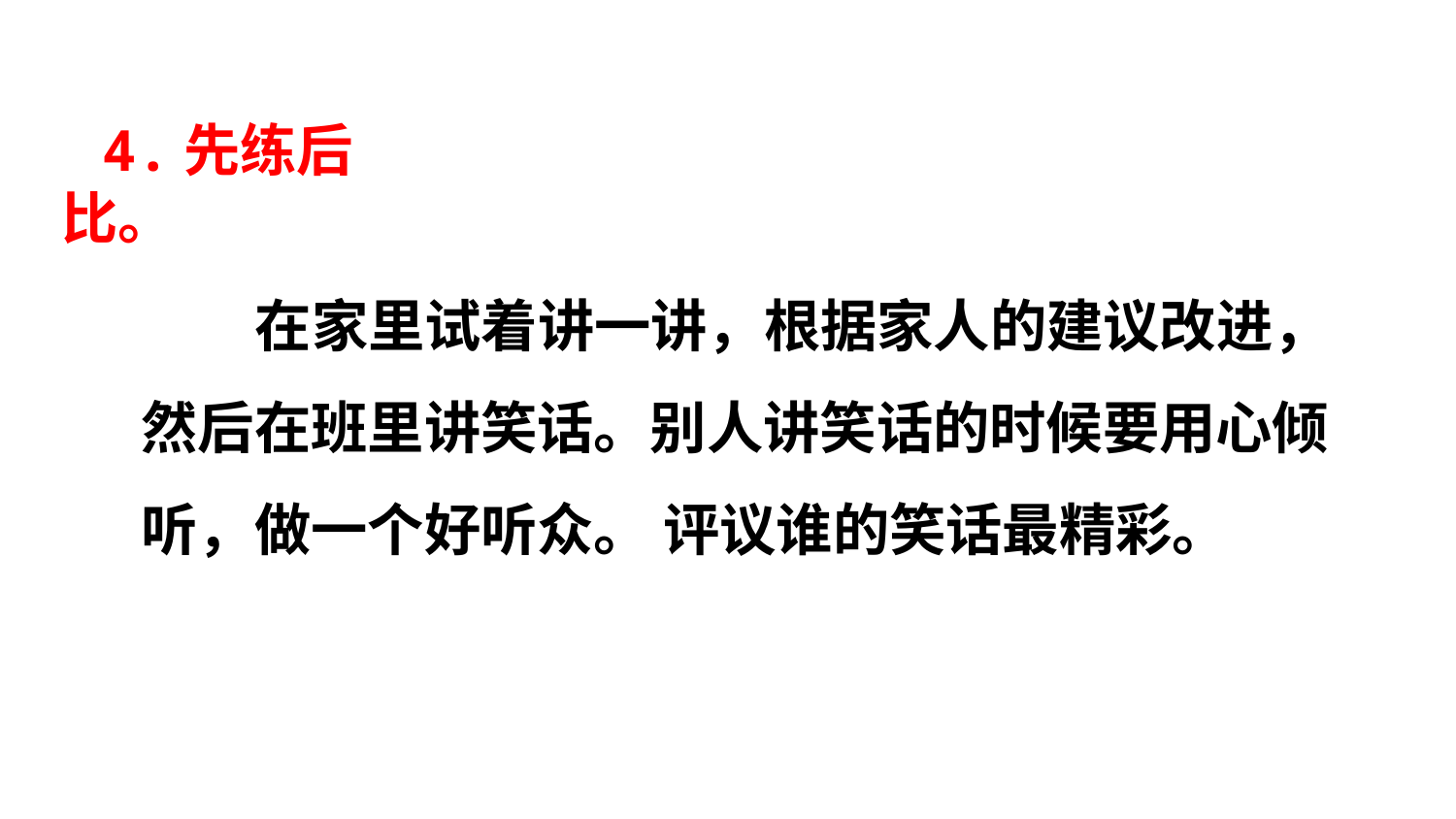

4.先练后比。
在家里试着讲一讲，根据家人的建议改进，然后在班里讲笑话。别人讲笑话的时候要用心倾听，做一个好听众。 评议谁的笑话最精彩。